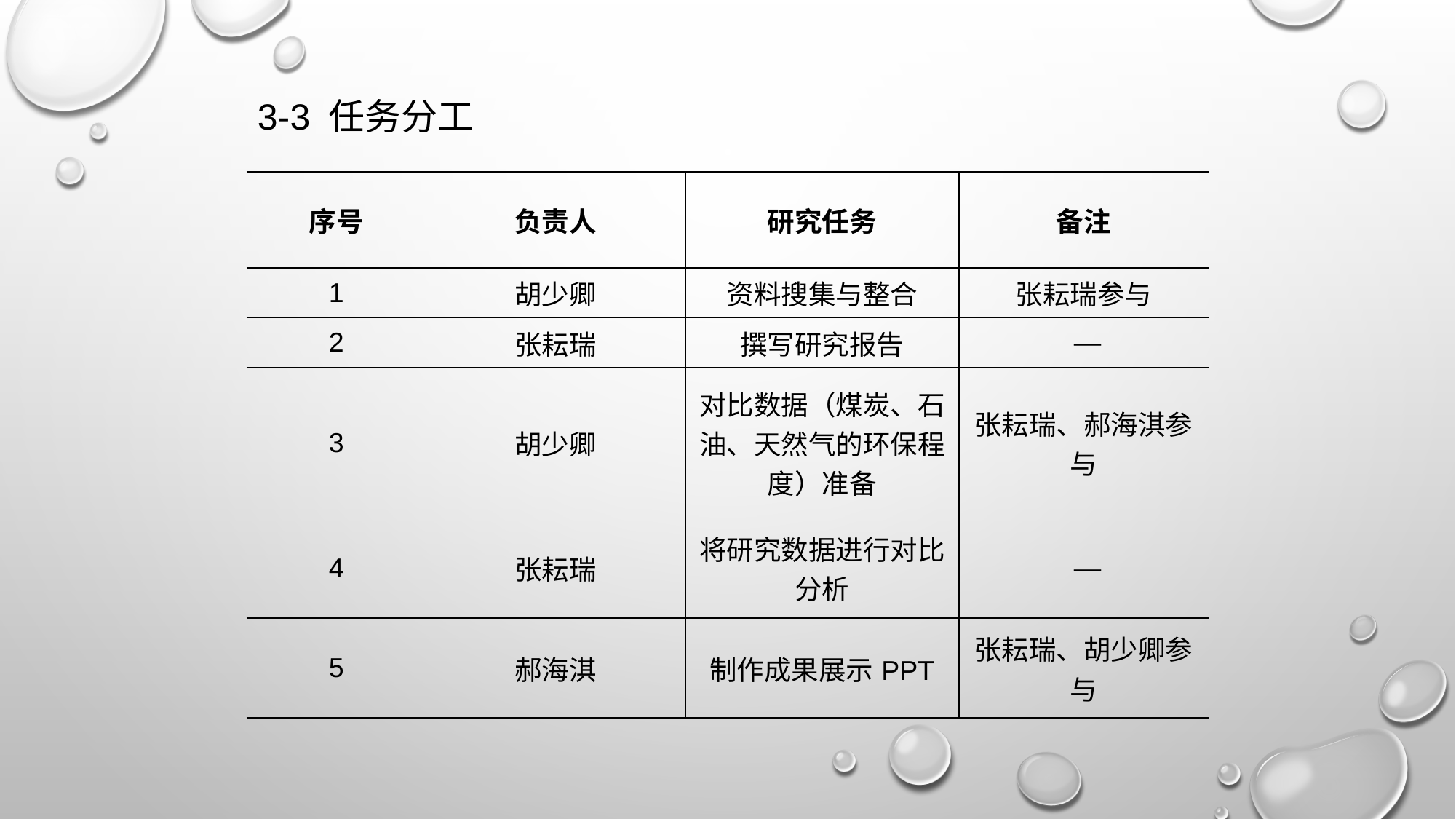

# 3-3 任务分工
| 序号 | 负责人 | 研究任务 | 备注 |
| --- | --- | --- | --- |
| 1 | 胡少卿 | 资料搜集与整合 | 张耘瑞参与 |
| 2 | 张耘瑞 | 撰写研究报告 | — |
| 3 | 胡少卿 | 对比数据（煤炭、石油、天然气的环保程度）准备 | 张耘瑞、郝海淇参与 |
| 4 | 张耘瑞 | 将研究数据进行对比分析 | — |
| 5 | 郝海淇 | 制作成果展示PPT | 张耘瑞、胡少卿参与 |